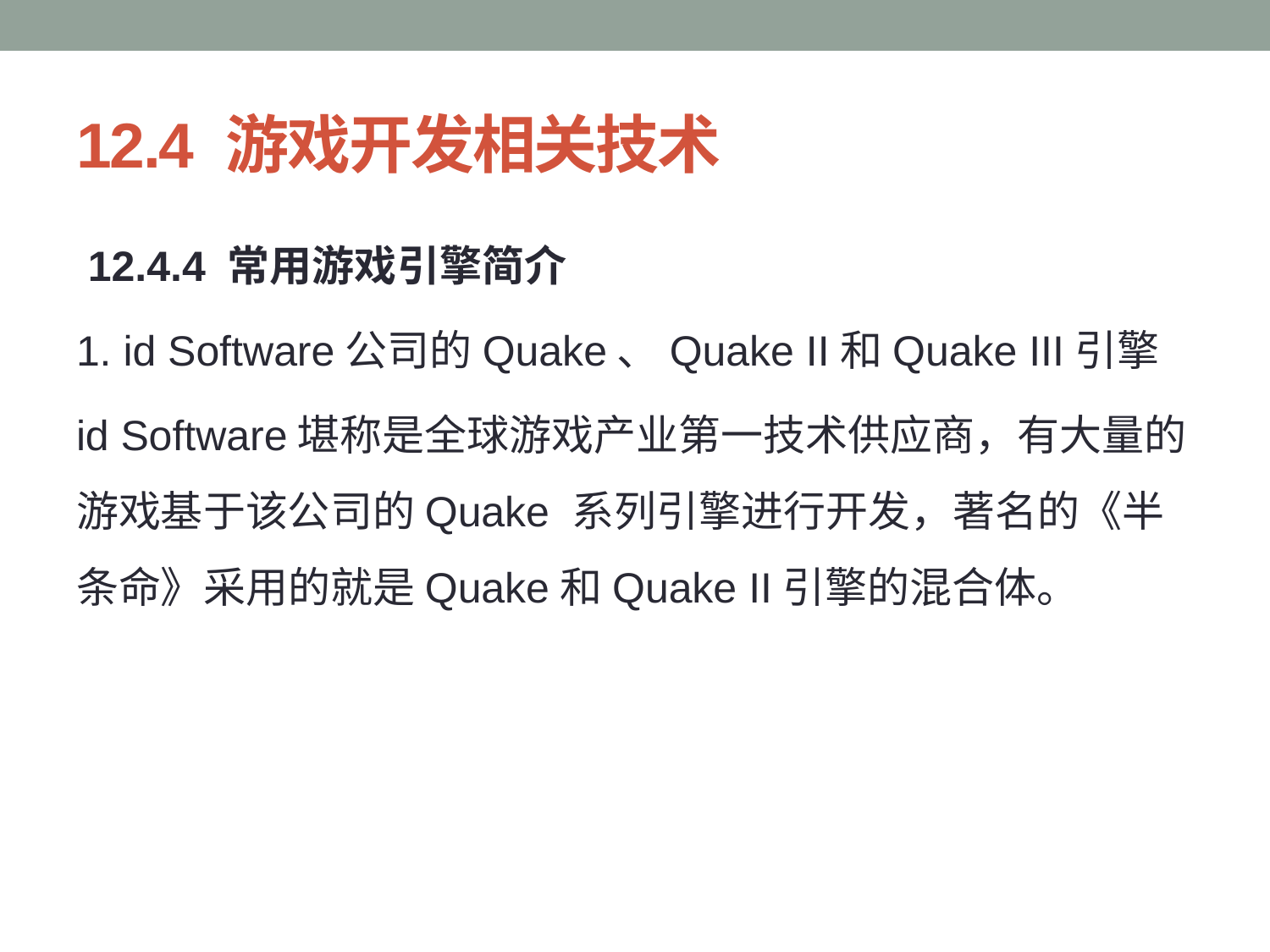

# 12.4 游戏开发相关技术
 12.4.4 常用游戏引擎简介
1. id Software公司的Quake、Quake II和Quake III引擎
id Software堪称是全球游戏产业第一技术供应商，有大量的游戏基于该公司的Quake 系列引擎进行开发，著名的《半条命》采用的就是Quake和Quake II引擎的混合体。